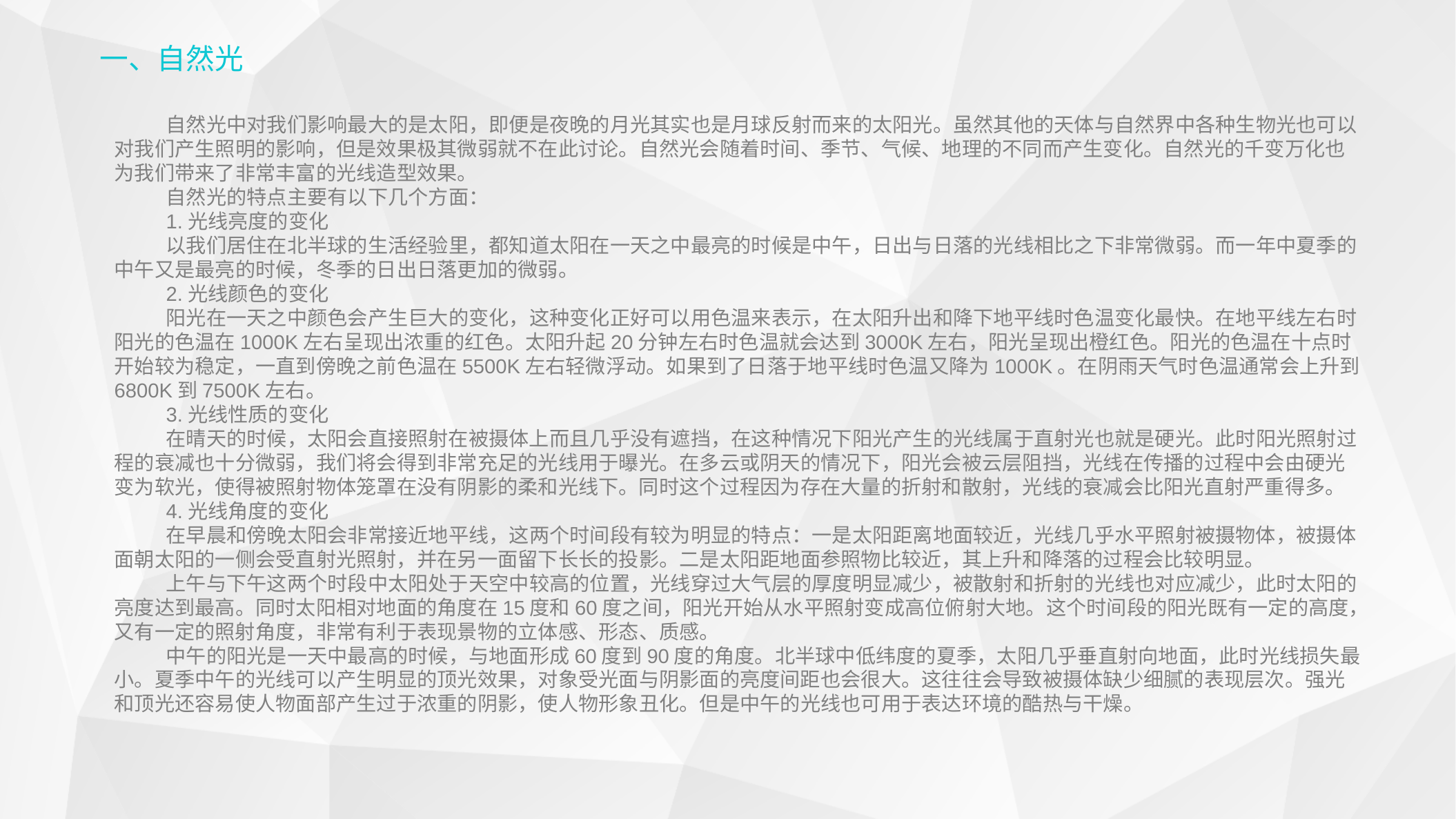

一、自然光
自然光中对我们影响最大的是太阳，即便是夜晚的月光其实也是月球反射而来的太阳光。虽然其他的天体与自然界中各种生物光也可以对我们产生照明的影响，但是效果极其微弱就不在此讨论。自然光会随着时间、季节、气候、地理的不同而产生变化。自然光的千变万化也为我们带来了非常丰富的光线造型效果。
自然光的特点主要有以下几个方面：
1.光线亮度的变化
以我们居住在北半球的生活经验里，都知道太阳在一天之中最亮的时候是中午，日出与日落的光线相比之下非常微弱。而一年中夏季的中午又是最亮的时候，冬季的日出日落更加的微弱。
2.光线颜色的变化
阳光在一天之中颜色会产生巨大的变化，这种变化正好可以用色温来表示，在太阳升出和降下地平线时色温变化最快。在地平线左右时阳光的色温在1000K左右呈现出浓重的红色。太阳升起20分钟左右时色温就会达到3000K左右，阳光呈现出橙红色。阳光的色温在十点时开始较为稳定，一直到傍晚之前色温在5500K左右轻微浮动。如果到了日落于地平线时色温又降为1000K。在阴雨天气时色温通常会上升到6800K到7500K左右。
3.光线性质的变化
在晴天的时候，太阳会直接照射在被摄体上而且几乎没有遮挡，在这种情况下阳光产生的光线属于直射光也就是硬光。此时阳光照射过程的衰减也十分微弱，我们将会得到非常充足的光线用于曝光。在多云或阴天的情况下，阳光会被云层阻挡，光线在传播的过程中会由硬光变为软光，使得被照射物体笼罩在没有阴影的柔和光线下。同时这个过程因为存在大量的折射和散射，光线的衰减会比阳光直射严重得多。
4.光线角度的变化
在早晨和傍晚太阳会非常接近地平线，这两个时间段有较为明显的特点：一是太阳距离地面较近，光线几乎水平照射被摄物体，被摄体面朝太阳的一侧会受直射光照射，并在另一面留下长长的投影。二是太阳距地面参照物比较近，其上升和降落的过程会比较明显。
上午与下午这两个时段中太阳处于天空中较高的位置，光线穿过大气层的厚度明显减少，被散射和折射的光线也对应减少，此时太阳的亮度达到最高。同时太阳相对地面的角度在15度和60度之间，阳光开始从水平照射变成高位俯射大地。这个时间段的阳光既有一定的高度，又有一定的照射角度，非常有利于表现景物的立体感、形态、质感。
中午的阳光是一天中最高的时候，与地面形成60度到90度的角度。北半球中低纬度的夏季，太阳几乎垂直射向地面，此时光线损失最小。夏季中午的光线可以产生明显的顶光效果，对象受光面与阴影面的亮度间距也会很大。这往往会导致被摄体缺少细腻的表现层次。强光和顶光还容易使人物面部产生过于浓重的阴影，使人物形象丑化。但是中午的光线也可用于表达环境的酷热与干燥。